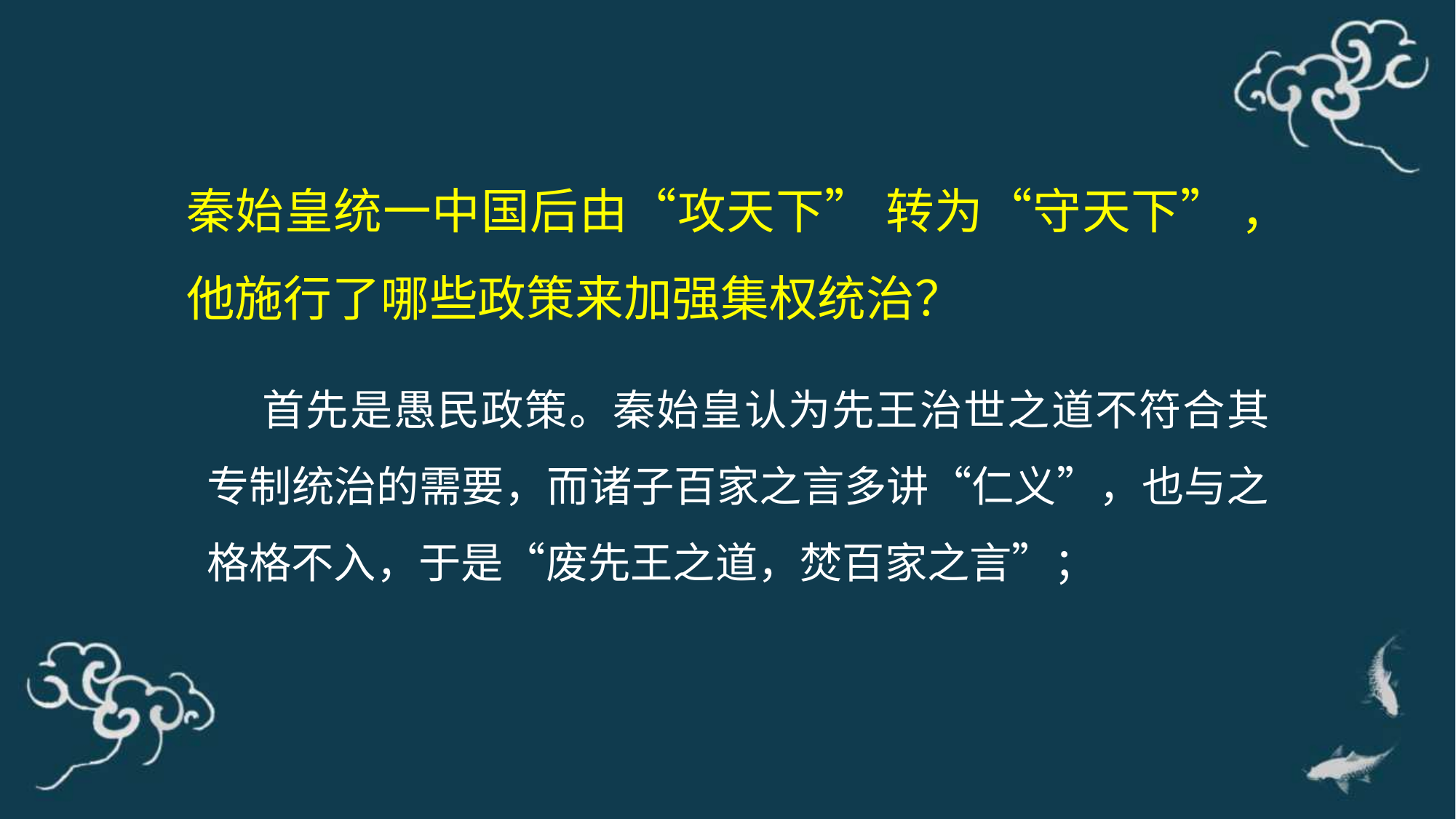

秦始皇统一中国后由“攻天下” 转为“守天下” ，他施行了哪些政策来加强集权统治？

    首先是愚民政策。秦始皇认为先王治世之道不符合其专制统治的需要，而诸子百家之言多讲“仁义”，也与之格格不入，于是“废先王之道，焚百家之言”；